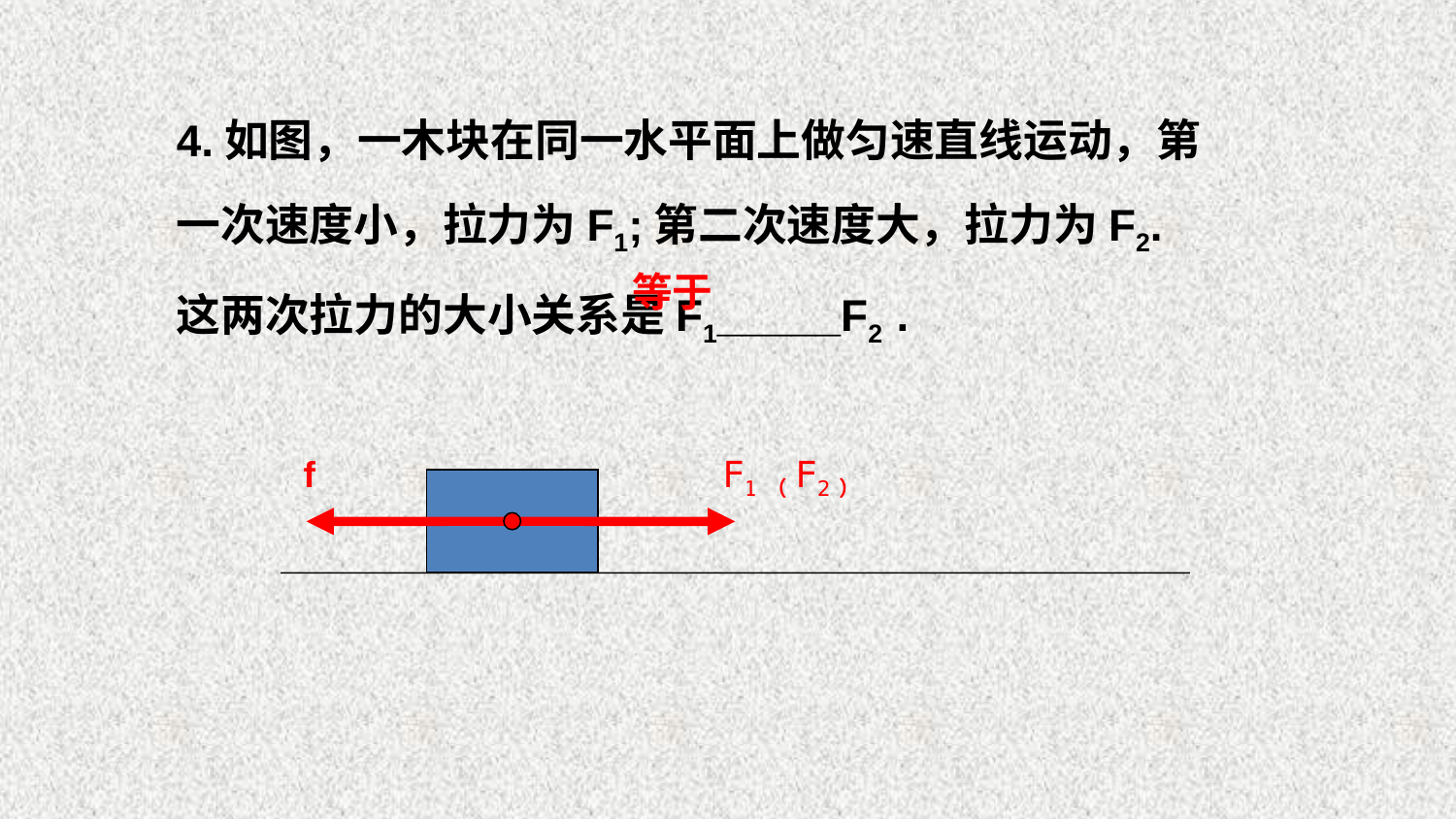

4.如图，一木块在同一水平面上做匀速直线运动，第一次速度小，拉力为F1;第二次速度大，拉力为F2.这两次拉力的大小关系是F1_____F2  .
等于
f

F1（F2）